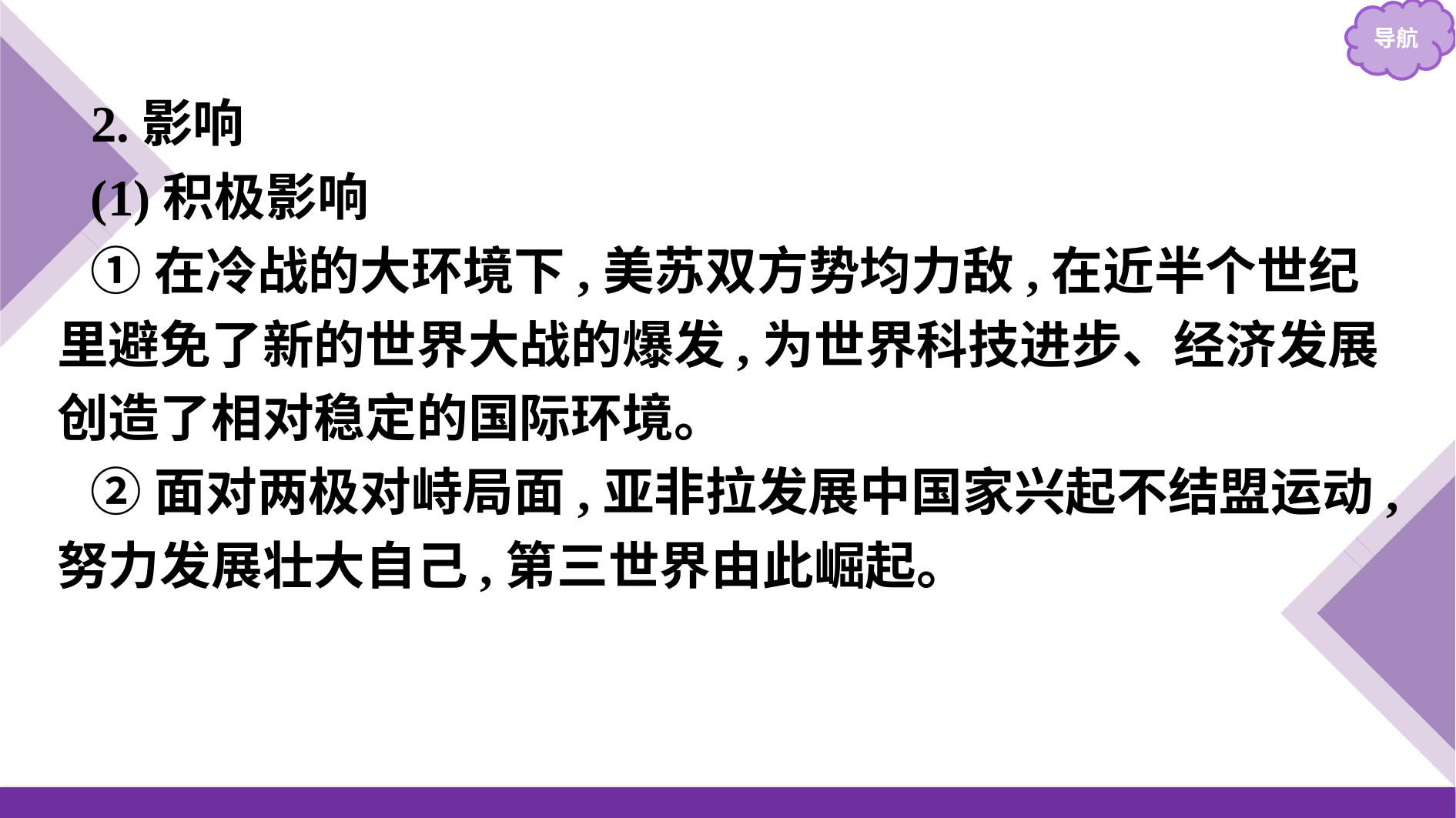

2.影响
(1)积极影响
①在冷战的大环境下,美苏双方势均力敌,在近半个世纪里避免了新的世界大战的爆发,为世界科技进步、经济发展创造了相对稳定的国际环境。
②面对两极对峙局面,亚非拉发展中国家兴起不结盟运动,努力发展壮大自己,第三世界由此崛起。